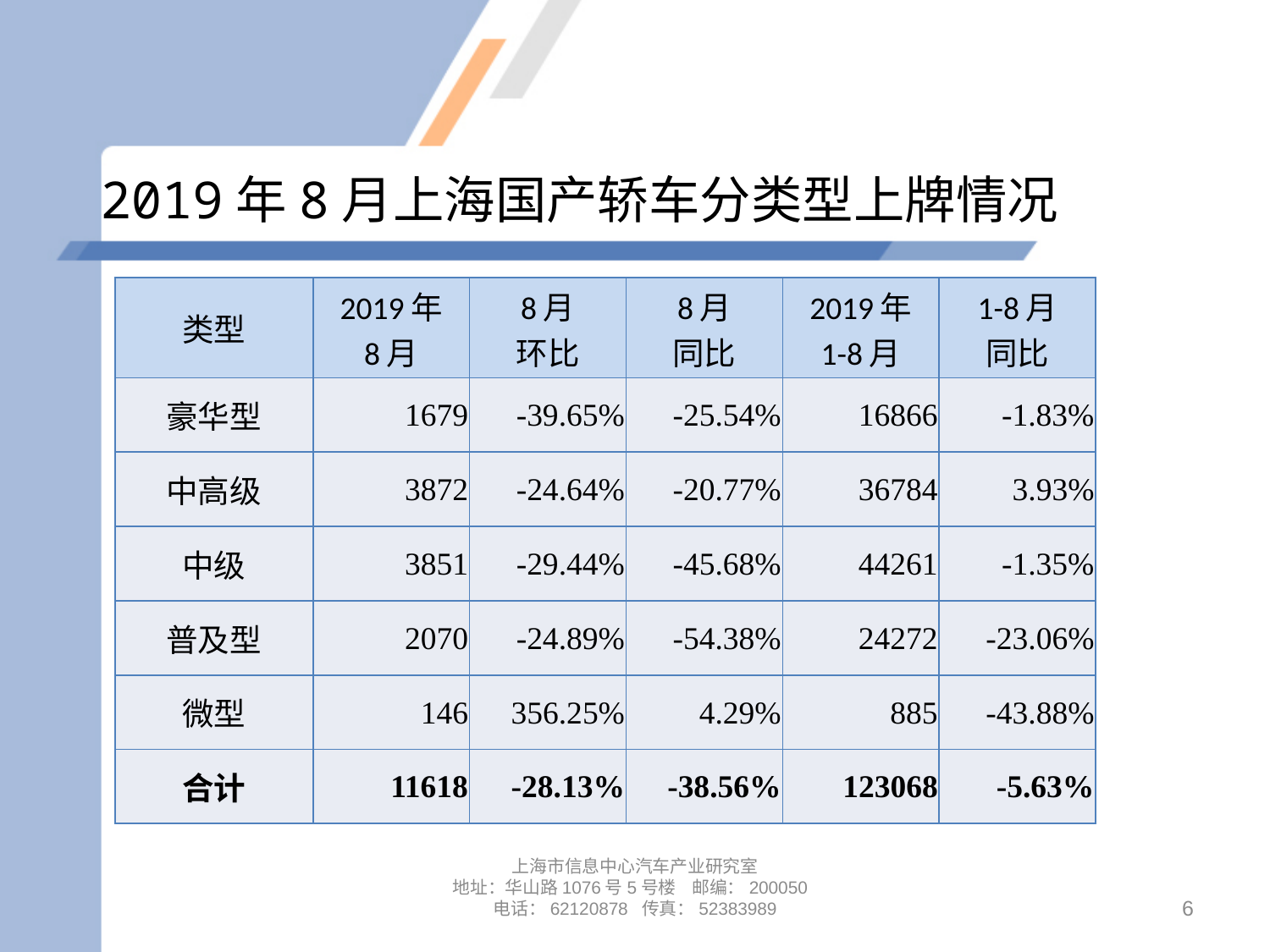

# 2019年8月上海国产轿车分类型上牌情况
| 类型 | 2019年 8月 | 8月 环比 | 8月 同比 | 2019年 1-8月 | 1-8月 同比 |
| --- | --- | --- | --- | --- | --- |
| 豪华型 | 1679 | -39.65% | -25.54% | 16866 | -1.83% |
| 中高级 | 3872 | -24.64% | -20.77% | 36784 | 3.93% |
| 中级 | 3851 | -29.44% | -45.68% | 44261 | -1.35% |
| 普及型 | 2070 | -24.89% | -54.38% | 24272 | -23.06% |
| 微型 | 146 | 356.25% | 4.29% | 885 | -43.88% |
| 合计 | 11618 | -28.13% | -38.56% | 123068 | -5.63% |
上海市信息中心汽车产业研究室
地址：华山路1076号5号楼    邮编：200050
电话：62120878  传真：52383989

6